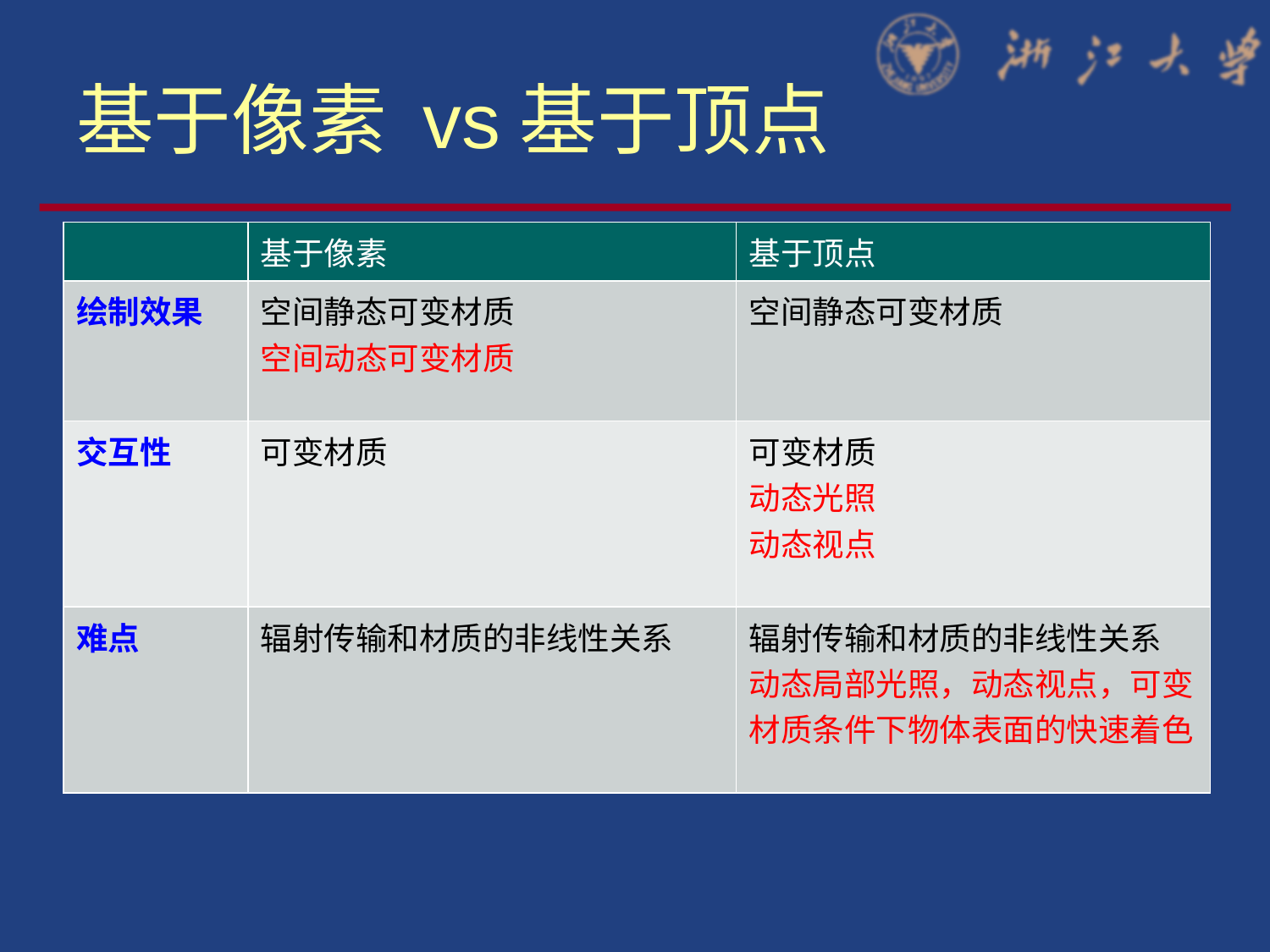

# 基于像素 vs基于顶点
|  | 基于像素 | 基于顶点 |
| --- | --- | --- |
| 绘制效果 | 空间静态可变材质 空间动态可变材质 | 空间静态可变材质 |
| 交互性 | 可变材质 | 可变材质 动态光照 动态视点 |
| 难点 | 辐射传输和材质的非线性关系 | 辐射传输和材质的非线性关系 动态局部光照，动态视点，可变材质条件下物体表面的快速着色 |